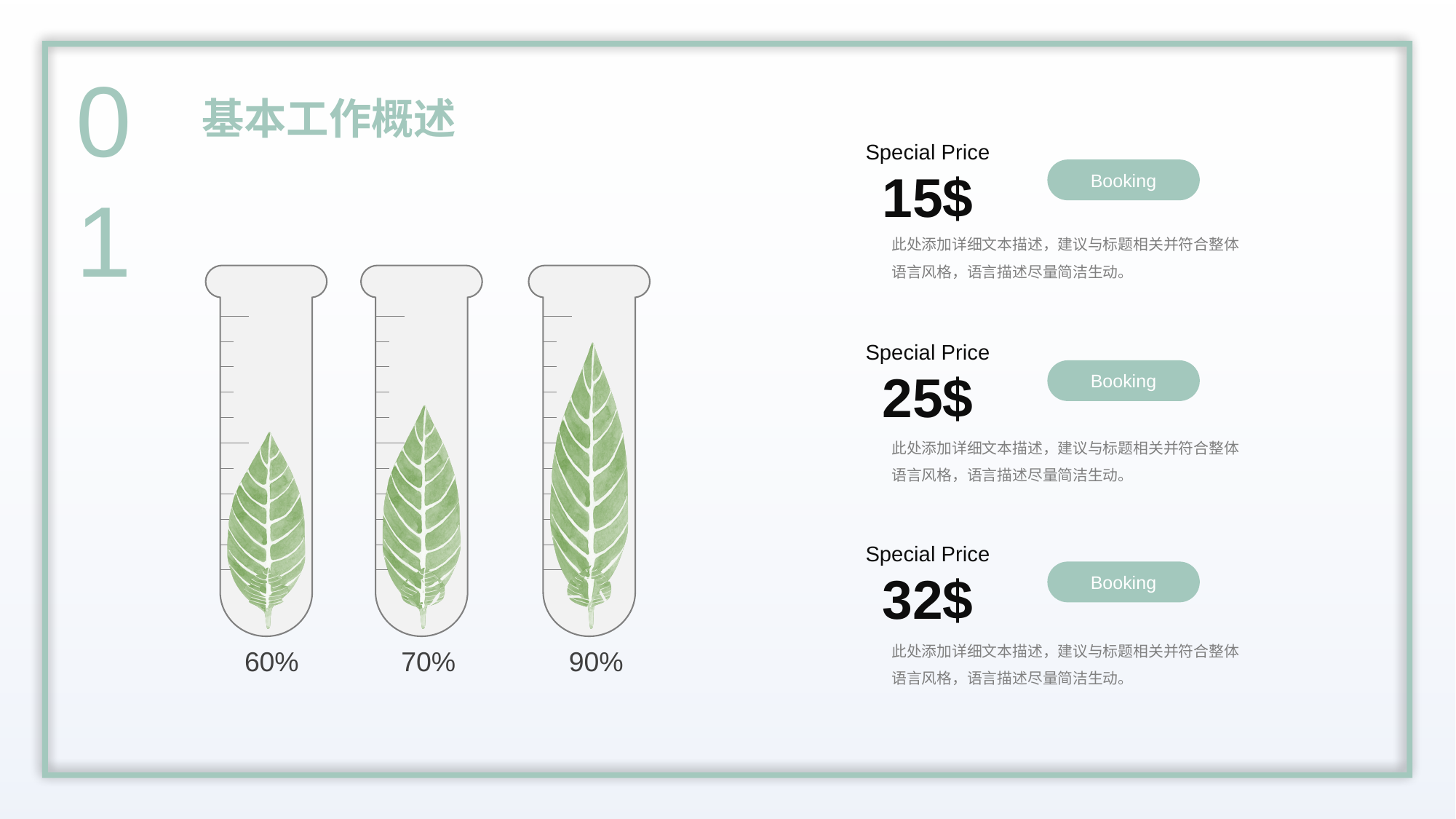

01
基本工作概述
Special Price
15$
Booking
此处添加详细文本描述，建议与标题相关并符合整体语言风格，语言描述尽量简洁生动。

Special Price
25$

Booking

此处添加详细文本描述，建议与标题相关并符合整体语言风格，语言描述尽量简洁生动。

Special Price
32$
Booking
此处添加详细文本描述，建议与标题相关并符合整体语言风格，语言描述尽量简洁生动。
60%
70%
90%